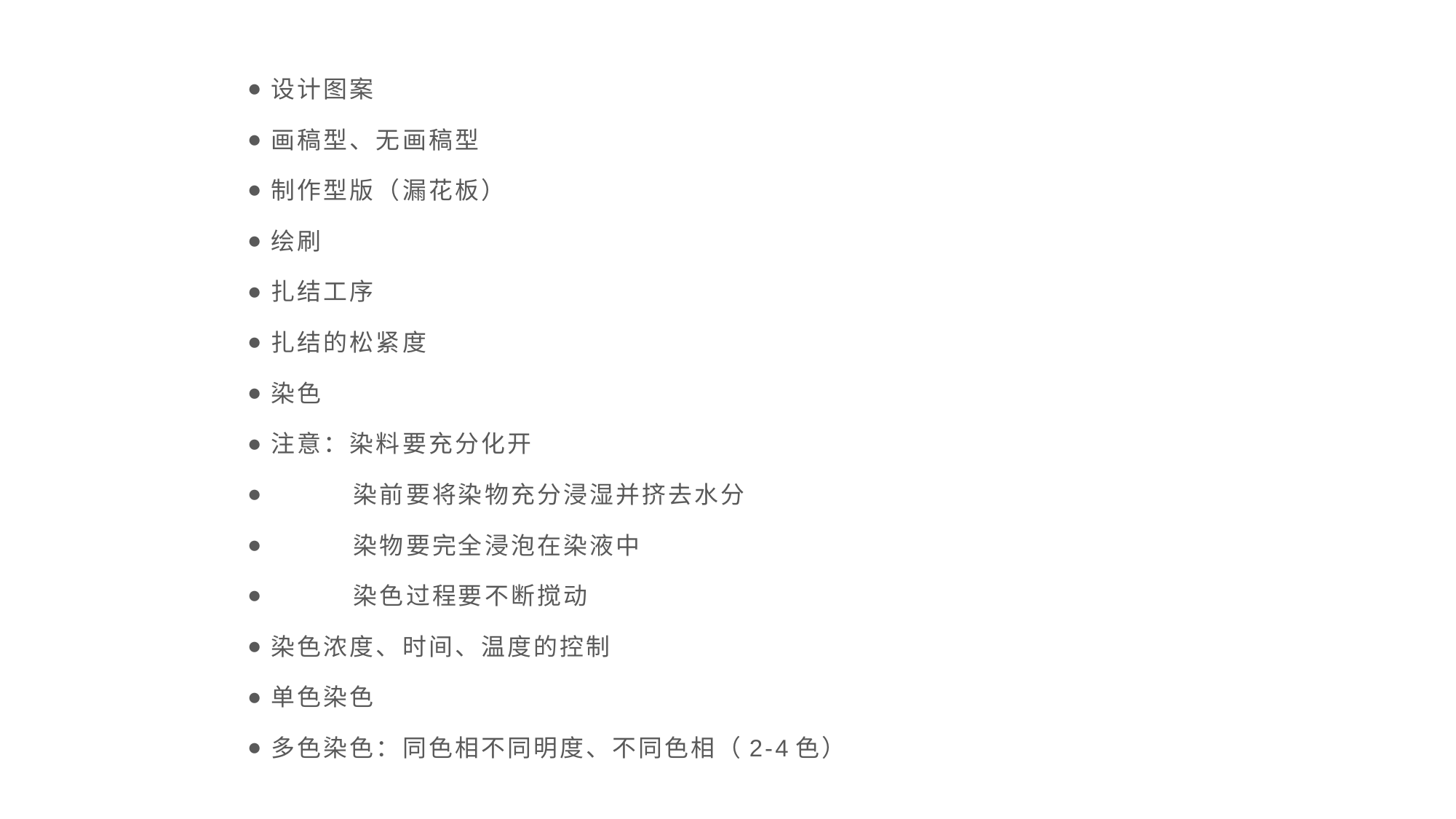

设计图案
画稿型、无画稿型
制作型版（漏花板）
绘刷
扎结工序
扎结的松紧度
染色
注意：染料要充分化开
          染前要将染物充分浸湿并挤去水分
          染物要完全浸泡在染液中
          染色过程要不断搅动
染色浓度、时间、温度的控制
单色染色
多色染色：同色相不同明度、不同色相（2-4色）